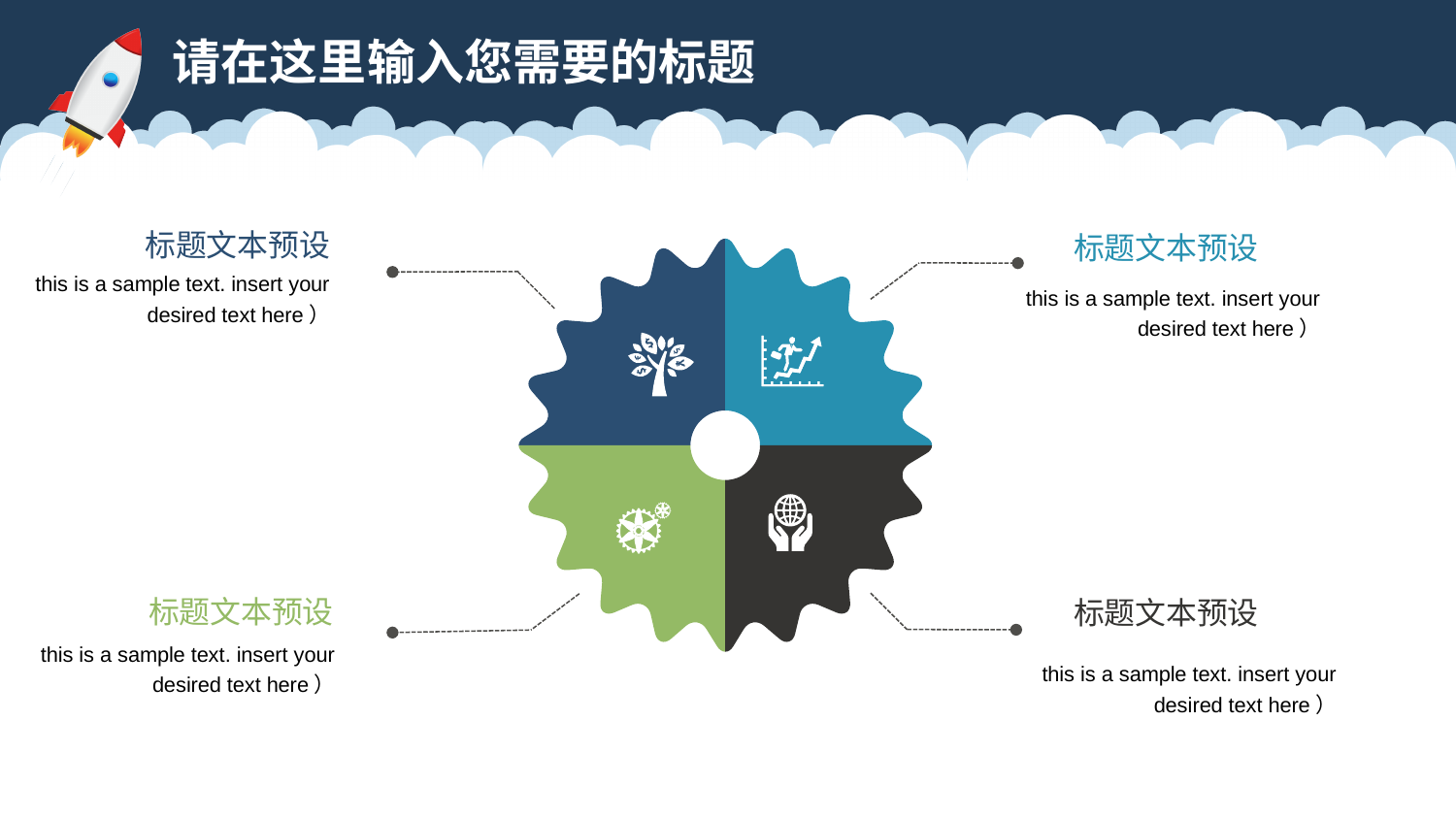

请在这里输入您需要的标题
标题文本预设
标题文本预设

this is a sample text. insert your desired text here）
this is a sample text. insert your desired text here）

标题文本预设
标题文本预设
this is a sample text. insert your desired text here）
this is a sample text. insert your desired text here）